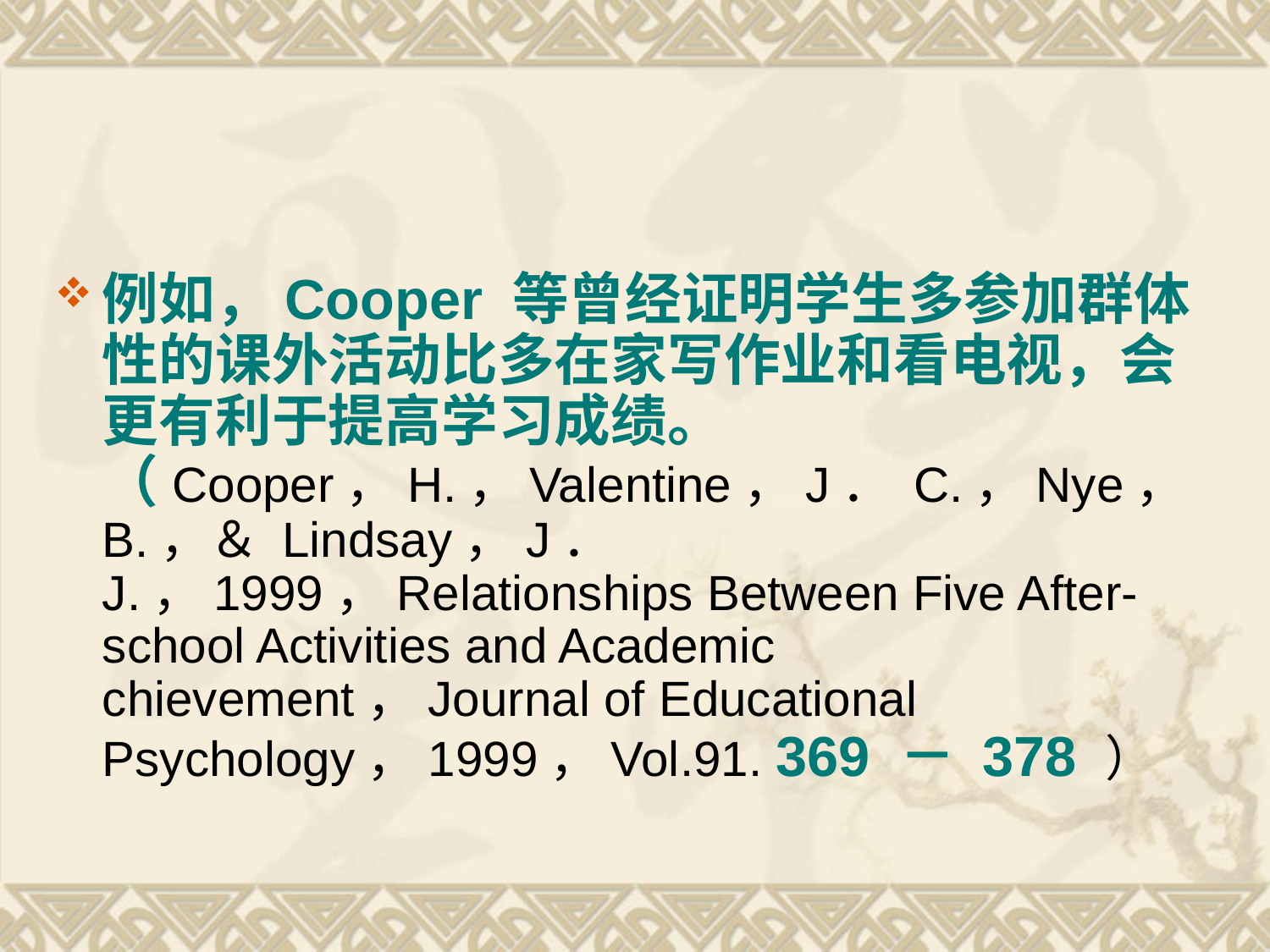

#
例如，Cooper 等曾经证明学生多参加群体性的课外活动比多在家写作业和看电视，会更有利于提高学习成绩。（Cooper，H.，Valentine，J． C.，Nye，B.，＆ Lindsay，J． J.，1999，Relationships Between Five After-school Activities and Academic chievement，Journal of Educational Psychology，1999，Vol.91. 369 － 378 ）